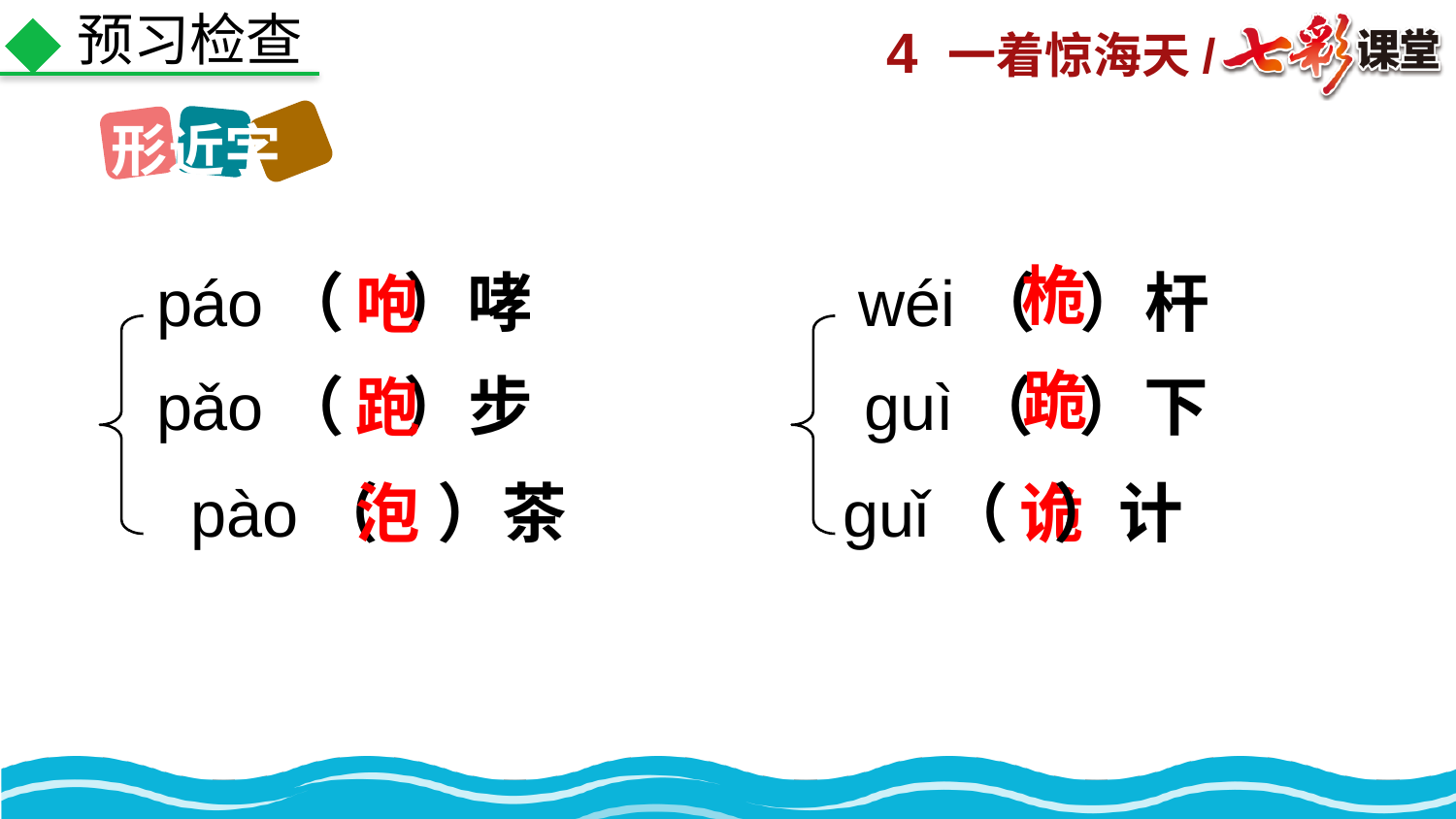

预习检查

形近字

桅
páo（    ）哮
wéi（   ）杆
咆

跪
pǎo（    ）步
guì（   ）下
跑
pào（    ）茶
泡
guǐ（   ）计
诡